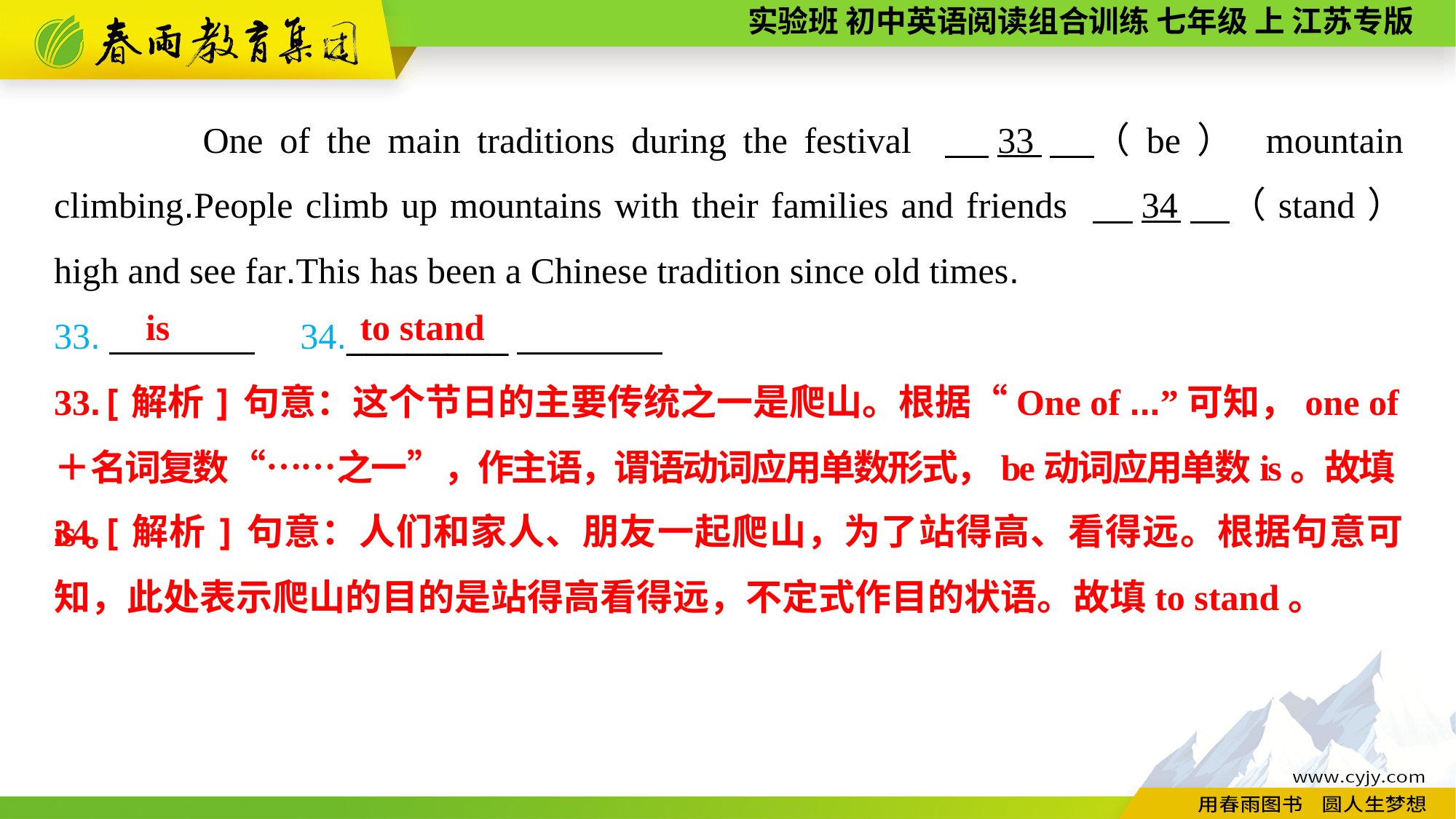

One of the main traditions during the festival 　33　（be） mountain climbing.People climb up mountains with their families and friends 　34　（stand） high and see far.This has been a Chinese tradition since old times.
33.　　　　　34.________
to stand
is
33.[解析]句意：这个节日的主要传统之一是爬山。根据“One of ...”可知，one of＋名词复数“……之一”，作主语，谓语动词应用单数形式，be动词应用单数is。故填is。
34.[解析]句意：人们和家人、朋友一起爬山，为了站得高、看得远。根据句意可知，此处表示爬山的目的是站得高看得远，不定式作目的状语。故填to stand。